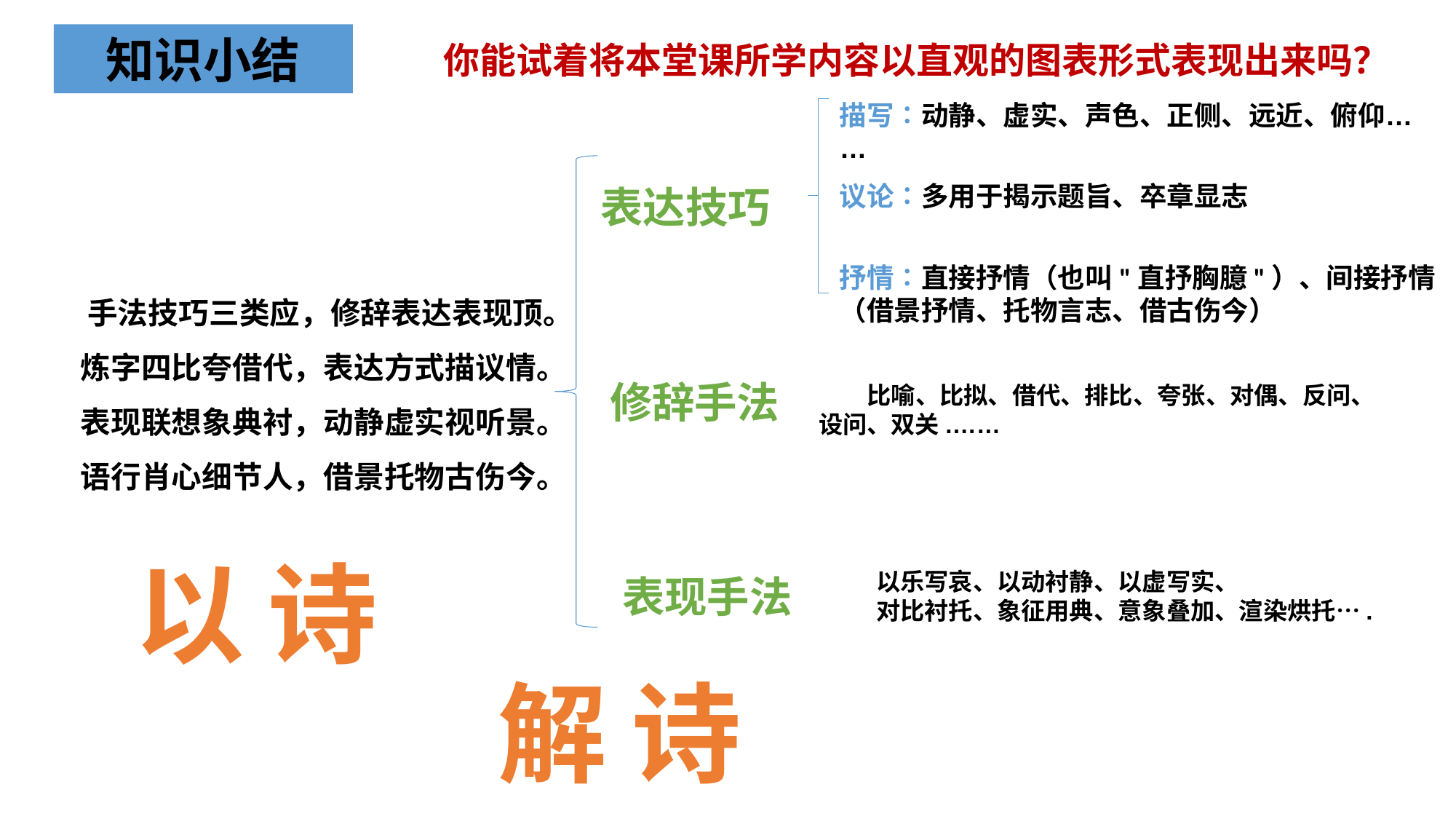

知识小结
你能试着将本堂课所学内容以直观的图表形式表现出来吗？

描写∶动静、虚实、声色、正侧、远近、俯仰……

议论∶多用于揭示题旨、卒章显志
表达技巧
抒情∶直接抒情（也叫"直抒胸臆"）、间接抒情（借景抒情、托物言志、借古伤今）
 手法技巧三类应，修辞表达表现顶。
炼字四比夸借代，表达方式描议情。
表现联想象典衬，动静虚实视听景。
语行肖心细节人，借景托物古伤今。
修辞手法
比喻、比拟、借代、排比、夸张、对偶、反问、设问、双关.……
以 诗
以乐写哀、以动衬静、以虚写实、
对比衬托、象征用典、意象叠加、渲染烘托….
表现手法
解 诗